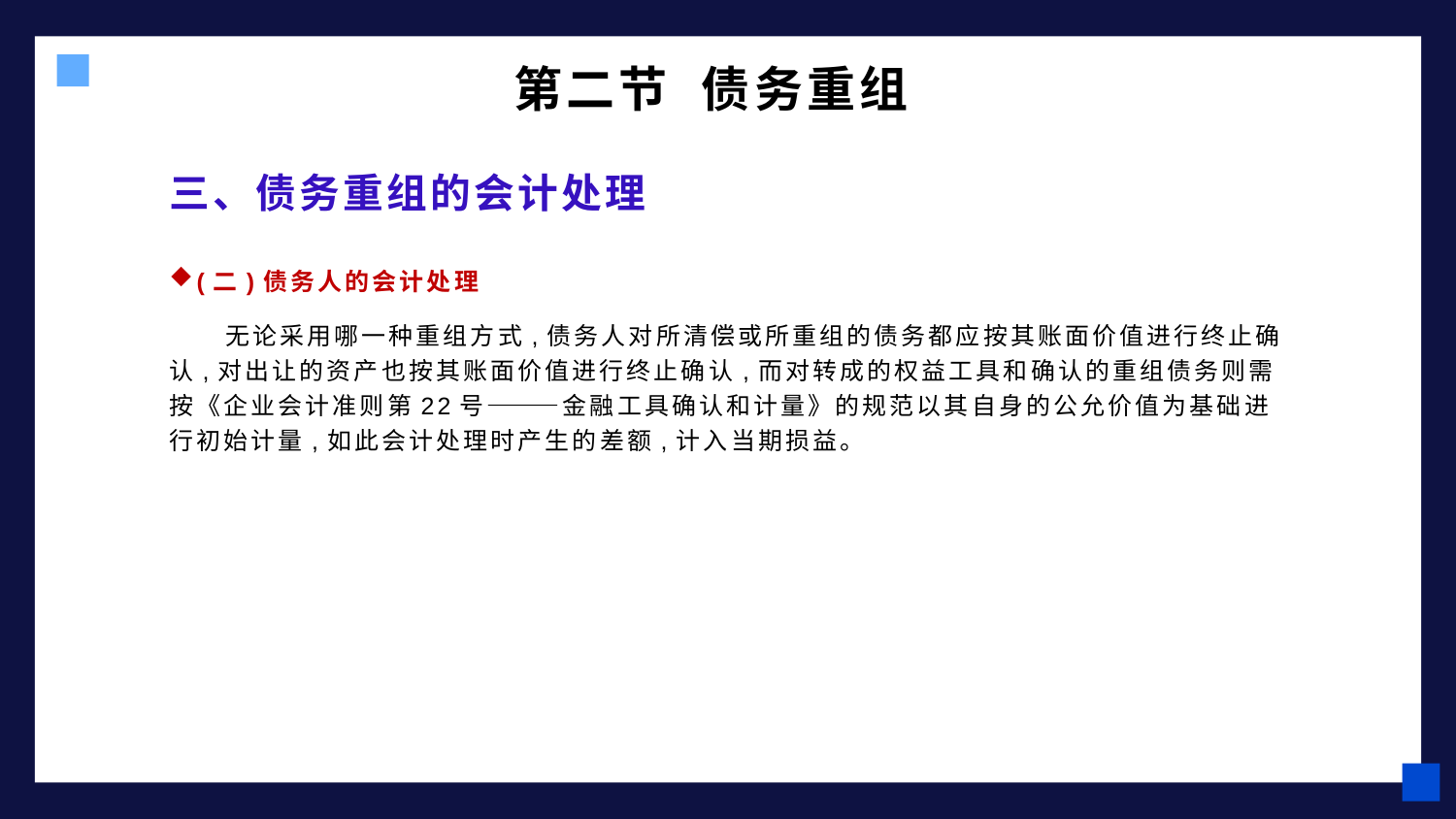

第二节  债务重组
# 三、债务重组的会计处理
(二)债务人的会计处理
      无论采用哪一种重组方式,债务人对所清偿或所重组的债务都应按其账面价值进行终止确认,对出让的资产也按其账面价值进行终止确认,而对转成的权益工具和确认的重组债务则需按《企业会计准则第22号———金融工具确认和计量》的规范以其自身的公允价值为基础进行初始计量,如此会计处理时产生的差额,计入当期损益。